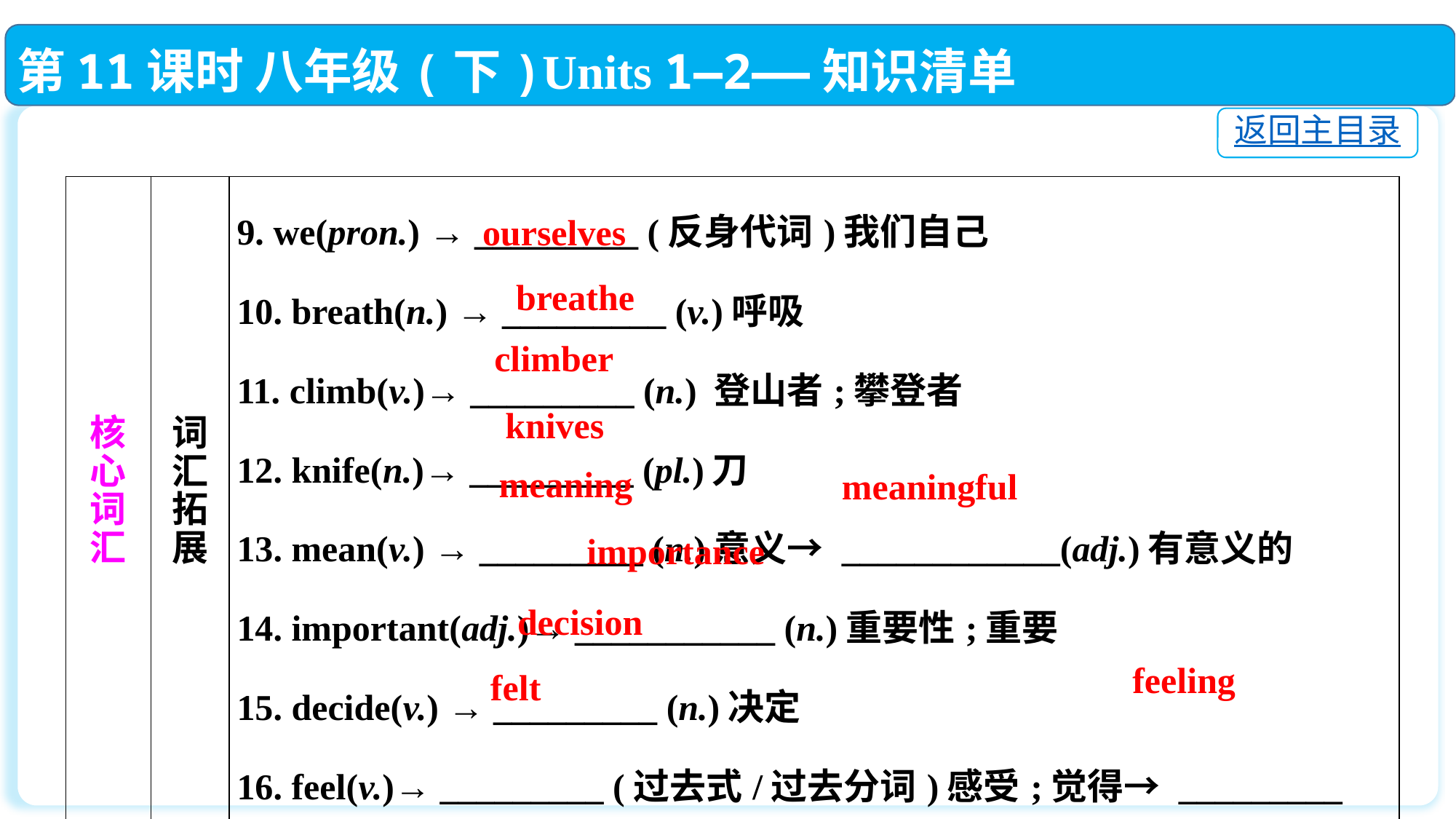

第11课时 八年级(下)Units 1—2——知识清单

返回主目录
| 核 心 词 汇 | 词 汇 拓 展 | 9. we(pron.) → \_\_\_\_\_\_\_\_\_ (反身代词)我们自己 10. breath(n.) → \_\_\_\_\_\_\_\_\_ (v.)呼吸 11. climb(v.)→ \_\_\_\_\_\_\_\_\_ (n.) 登山者;攀登者 12. knife(n.)→ \_\_\_\_\_\_\_\_\_ (pl.)刀 13. mean(v.) → \_\_\_\_\_\_\_\_\_ (n.)意义→ \_\_\_\_\_\_\_\_\_\_\_\_(adj.)有意义的 14. important(adj.)→ \_\_\_\_\_\_\_\_\_\_\_ (n.)重要性;重要 15. decide(v.) → \_\_\_\_\_\_\_\_\_ (n.)决定 16. feel(v.)→ \_\_\_\_\_\_\_\_\_ (过去式/过去分词)感受;觉得→ \_\_\_\_\_\_\_\_\_ (n.)感 觉;感触 |
| --- | --- | --- |
ourselves

 breathe
 climber
knives
meaning
meaningful
importance
decision
feeling
felt